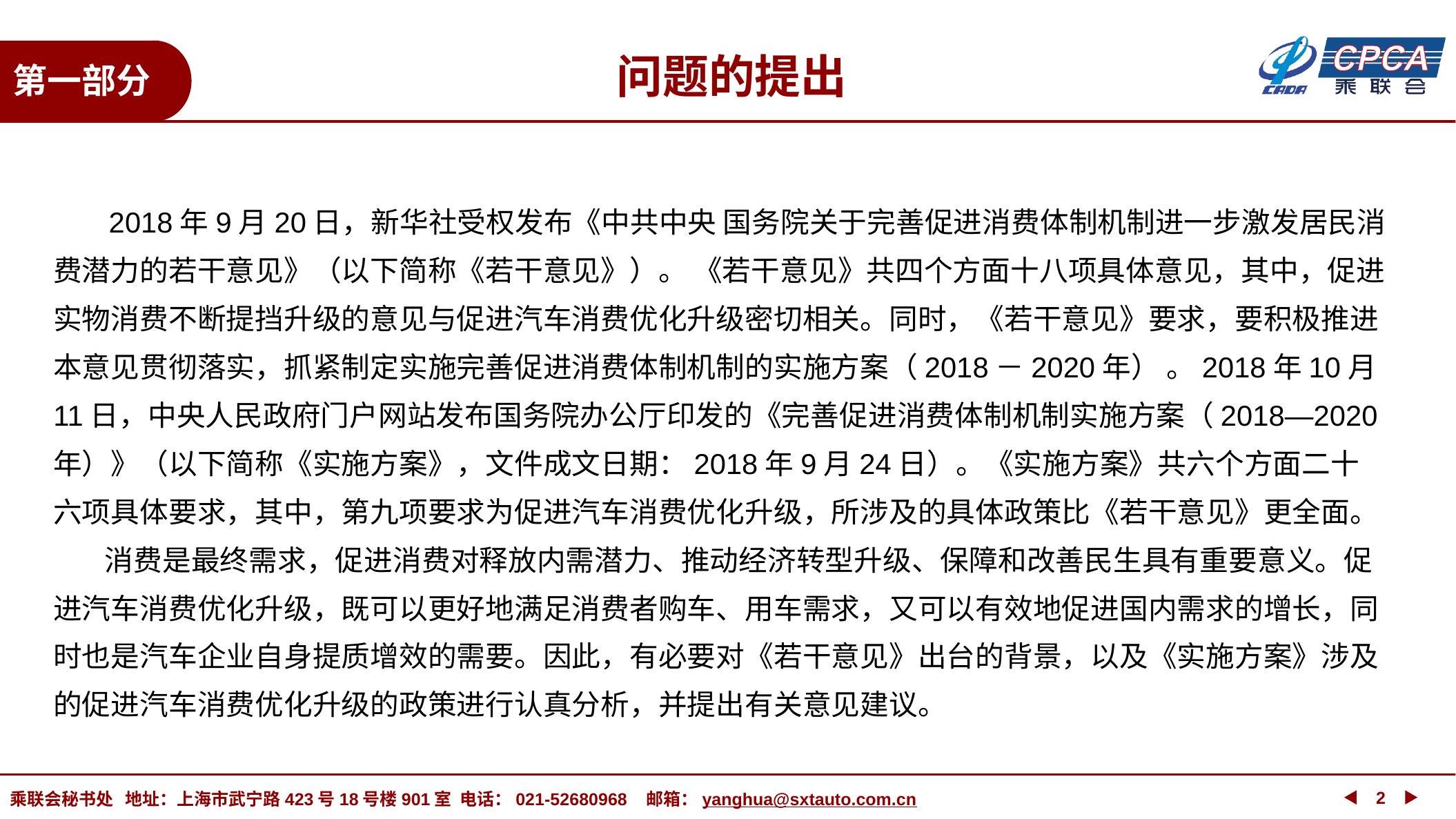

问题的提出
第一部分

       2018年9月20日，新华社受权发布《中共中央 国务院关于完善促进消费体制机制进一步激发居民消费潜力的若干意见》（以下简称《若干意见》）。 《若干意见》共四个方面十八项具体意见，其中，促进实物消费不断提挡升级的意见与促进汽车消费优化升级密切相关。同时，《若干意见》要求，要积极推进本意见贯彻落实，抓紧制定实施完善促进消费体制机制的实施方案（2018－2020年） 。2018年10月11日，中央人民政府门户网站发布国务院办公厅印发的《完善促进消费体制机制实施方案（2018—2020年）》（以下简称《实施方案》，文件成文日期：2018年9月24日）。《实施方案》共六个方面二十六项具体要求，其中，第九项要求为促进汽车消费优化升级，所涉及的具体政策比《若干意见》更全面。
       消费是最终需求，促进消费对释放内需潜力、推动经济转型升级、保障和改善民生具有重要意义。促进汽车消费优化升级，既可以更好地满足消费者购车、用车需求，又可以有效地促进国内需求的增长，同时也是汽车企业自身提质增效的需要。因此，有必要对《若干意见》出台的背景，以及《实施方案》涉及的促进汽车消费优化升级的政策进行认真分析，并提出有关意见建议。